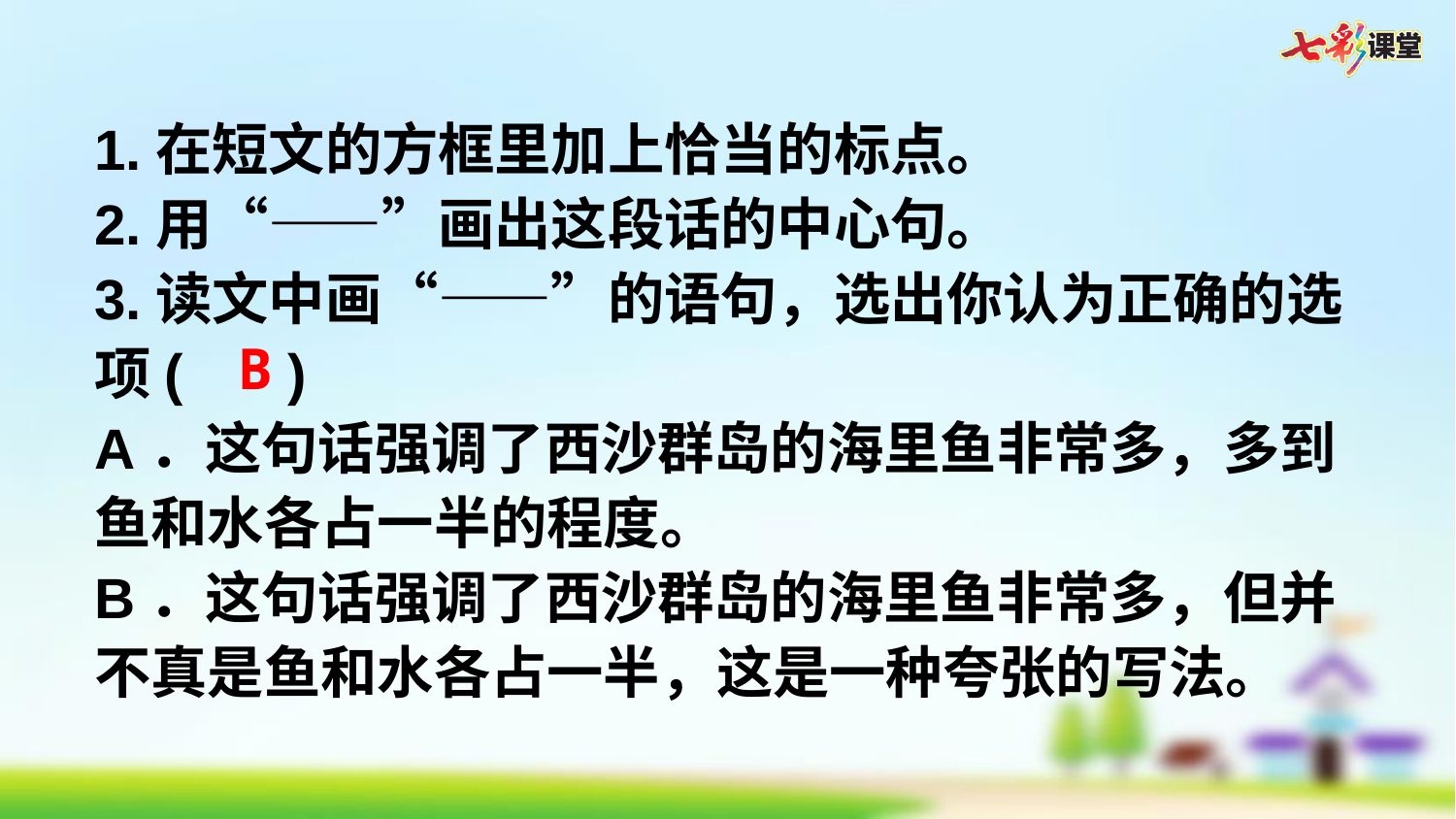

1.在短文的方框里加上恰当的标点。
2.用“——”画出这段话的中心句。
3.读文中画“——”的语句，选出你认为正确的选项(     )
A．这句话强调了西沙群岛的海里鱼非常多，多到鱼和水各占一半的程度。
B．这句话强调了西沙群岛的海里鱼非常多，但并不真是鱼和水各占一半，这是一种夸张的写法。
B